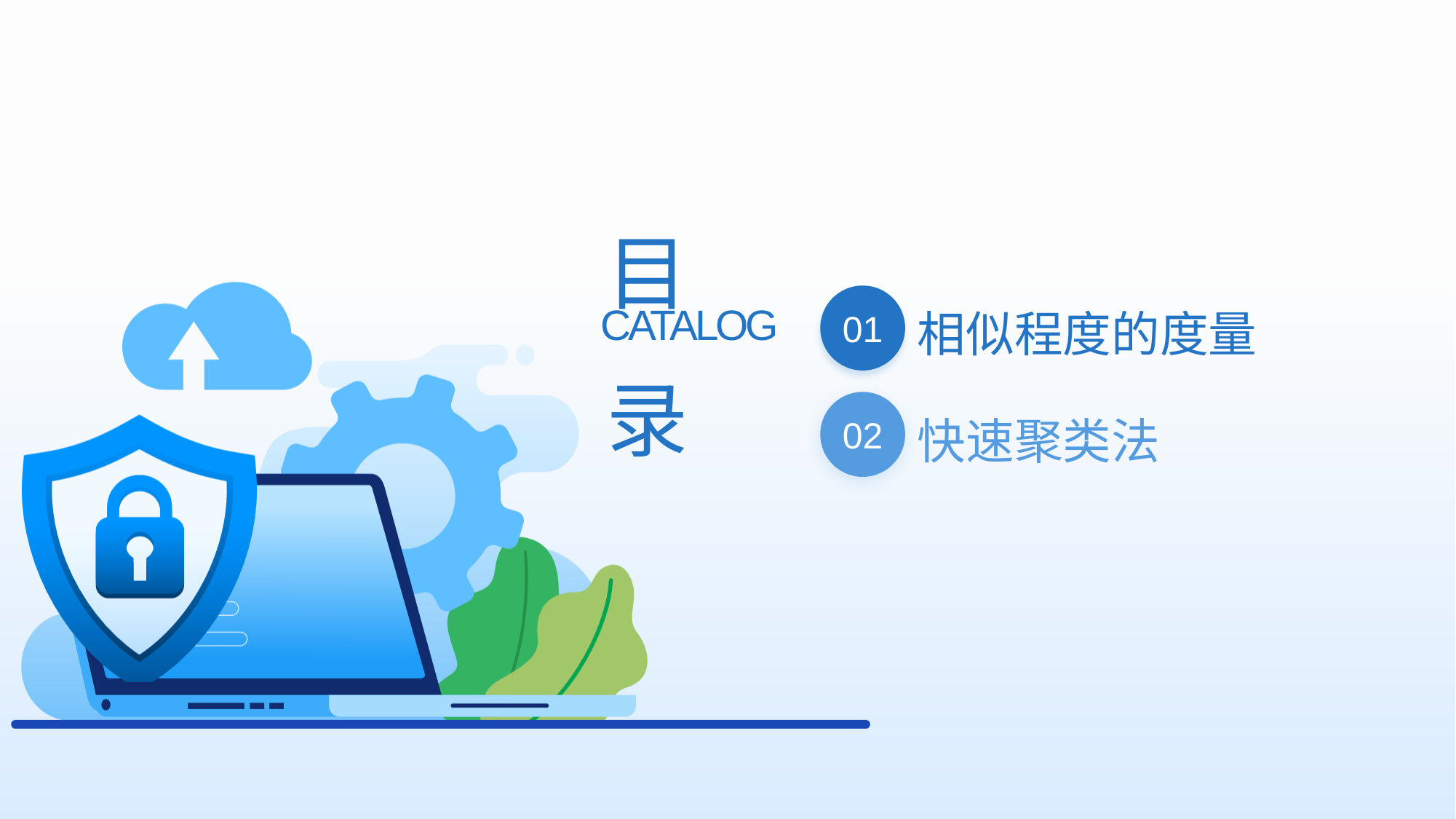

目
录
CATALOG
相似程度的度量
01
快速聚类法
02